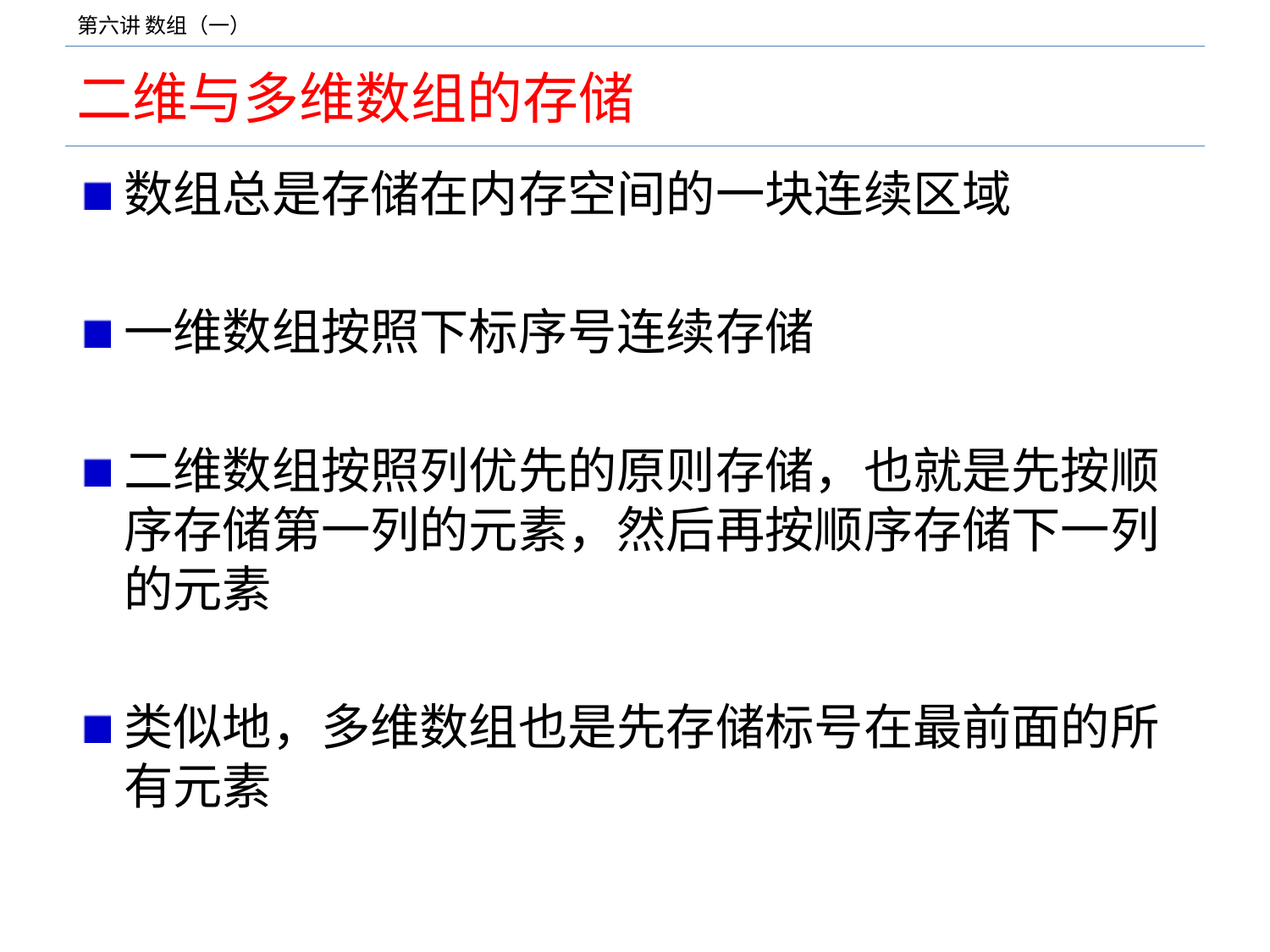

# 二维与多维数组的存储
数组总是存储在内存空间的一块连续区域

一维数组按照下标序号连续存储

二维数组按照列优先的原则存储，也就是先按顺序存储第一列的元素，然后再按顺序存储下一列的元素

类似地，多维数组也是先存储标号在最前面的所有元素